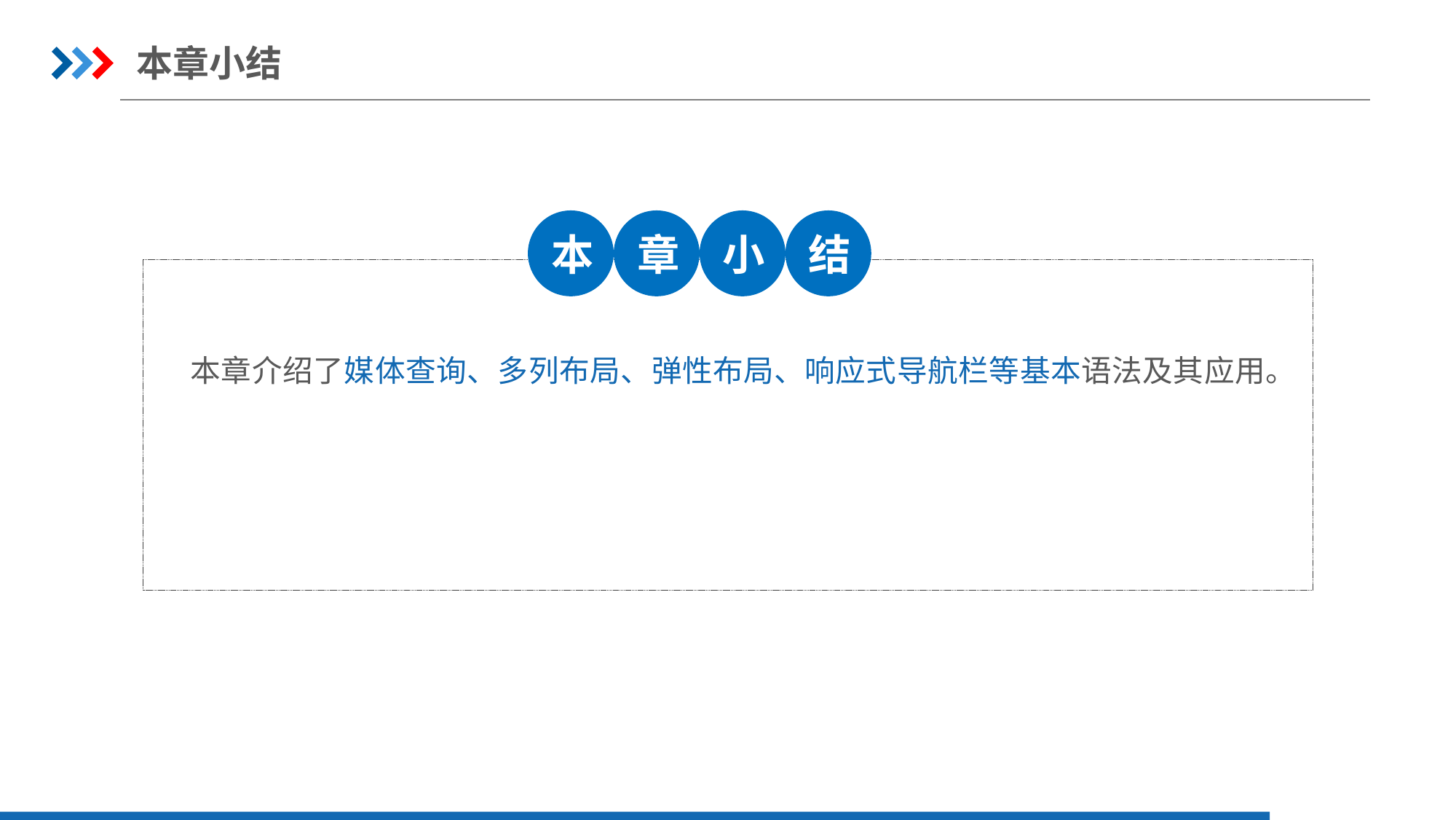

本章小结
本
章
小
结

本章介绍了媒体查询、多列布局、弹性布局、响应式导航栏等基本语法及其应用。